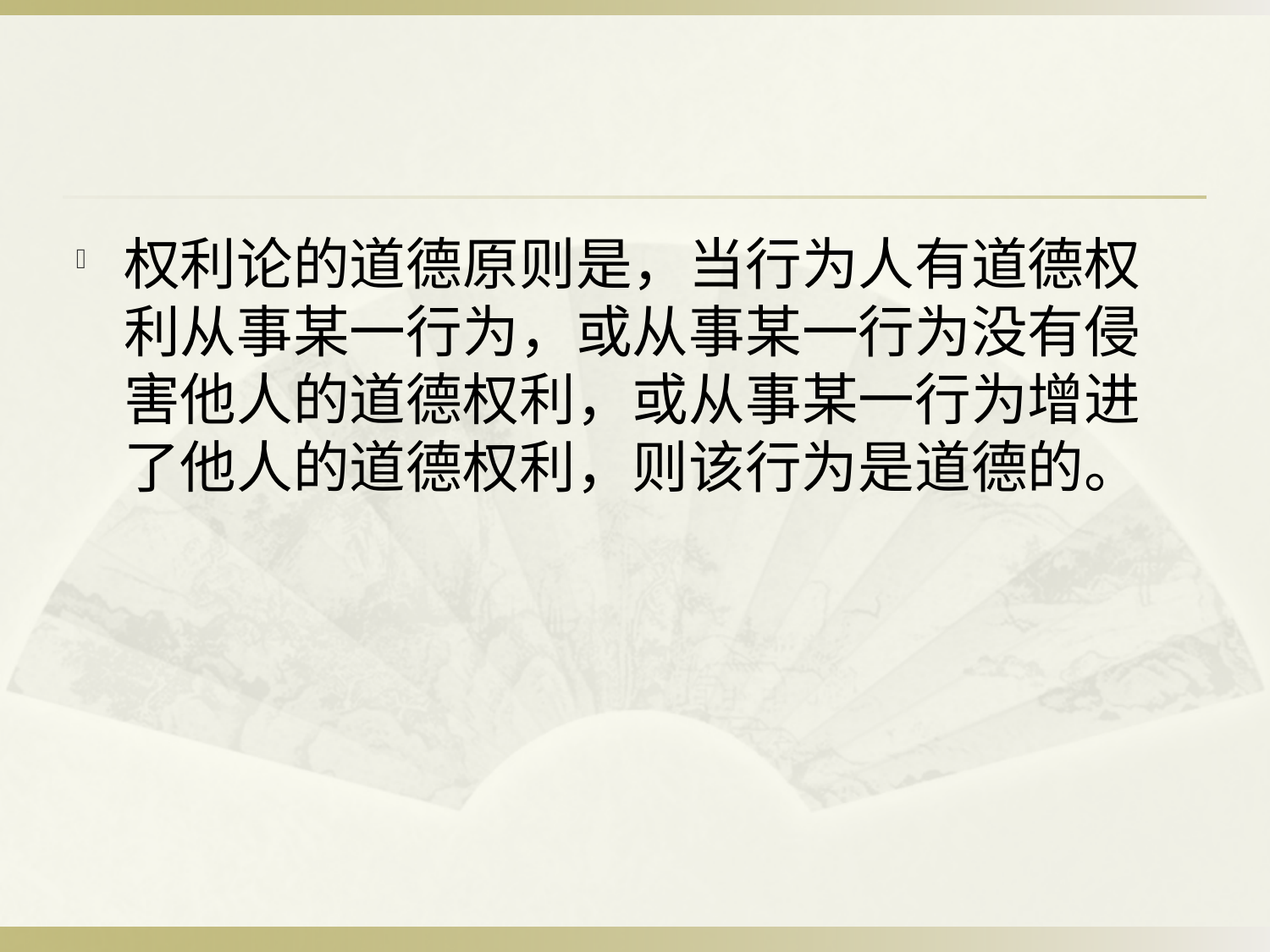

#
权利论的道德原则是，当行为人有道德权利从事某一行为，或从事某一行为没有侵害他人的道德权利，或从事某一行为增进了他人的道德权利，则该行为是道德的。